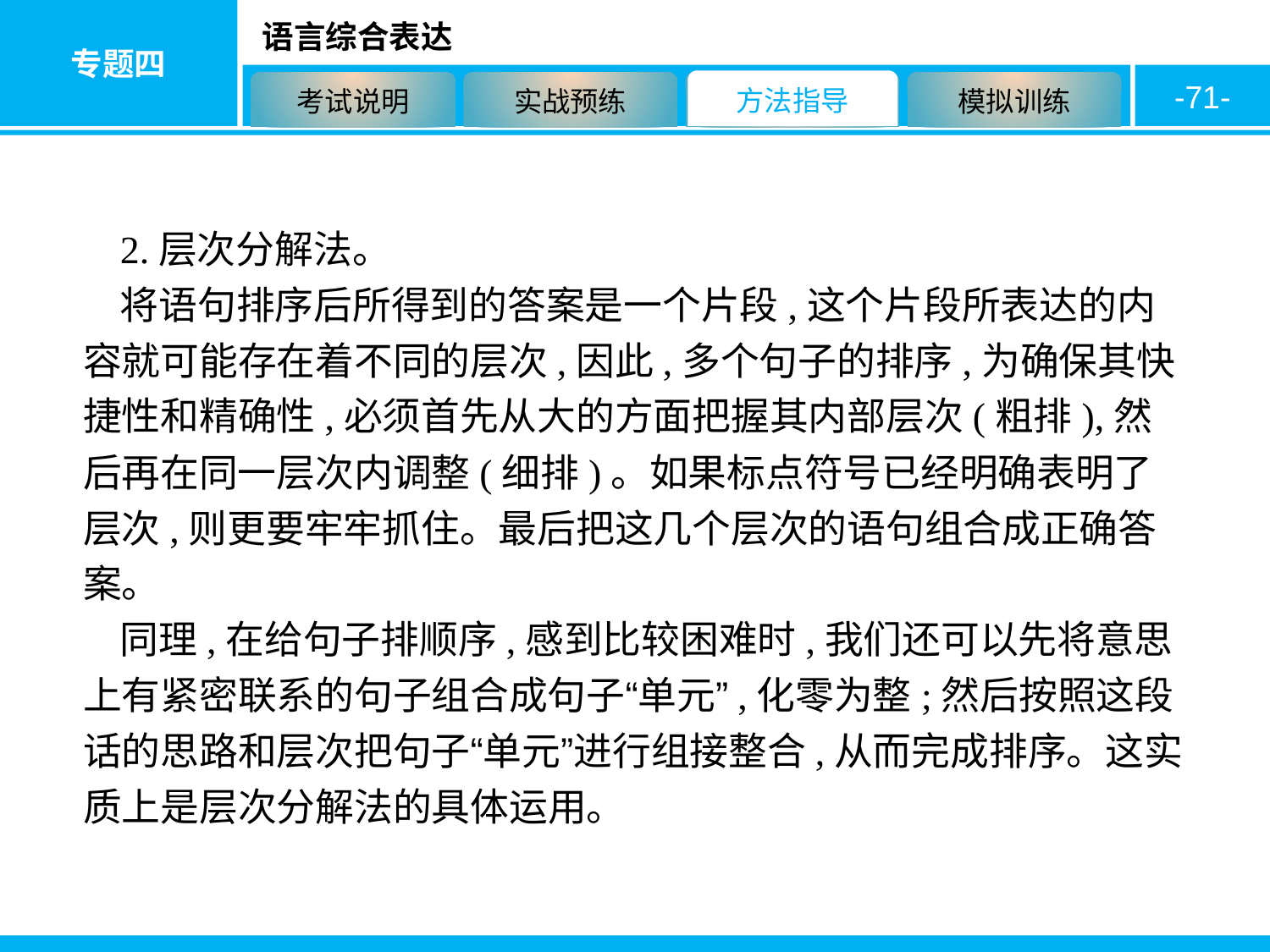

-71-
2.层次分解法。
将语句排序后所得到的答案是一个片段,这个片段所表达的内容就可能存在着不同的层次,因此,多个句子的排序,为确保其快捷性和精确性,必须首先从大的方面把握其内部层次(粗排),然后再在同一层次内调整(细排)。如果标点符号已经明确表明了层次,则更要牢牢抓住。最后把这几个层次的语句组合成正确答案。
同理,在给句子排顺序,感到比较困难时,我们还可以先将意思上有紧密联系的句子组合成句子“单元”,化零为整;然后按照这段话的思路和层次把句子“单元”进行组接整合,从而完成排序。这实质上是层次分解法的具体运用。